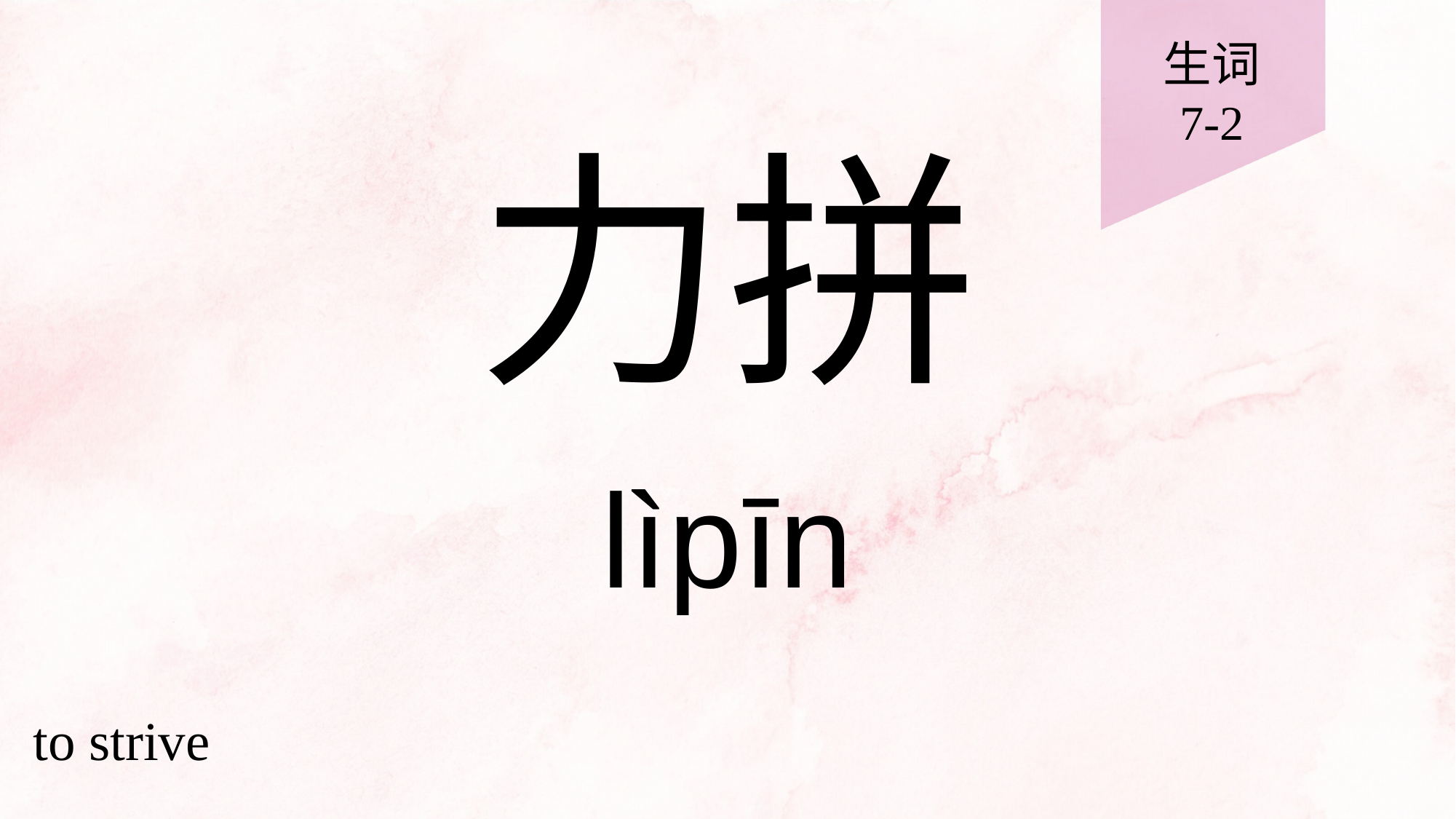

生词
7-2
# 力拼
lìpīn
to strive